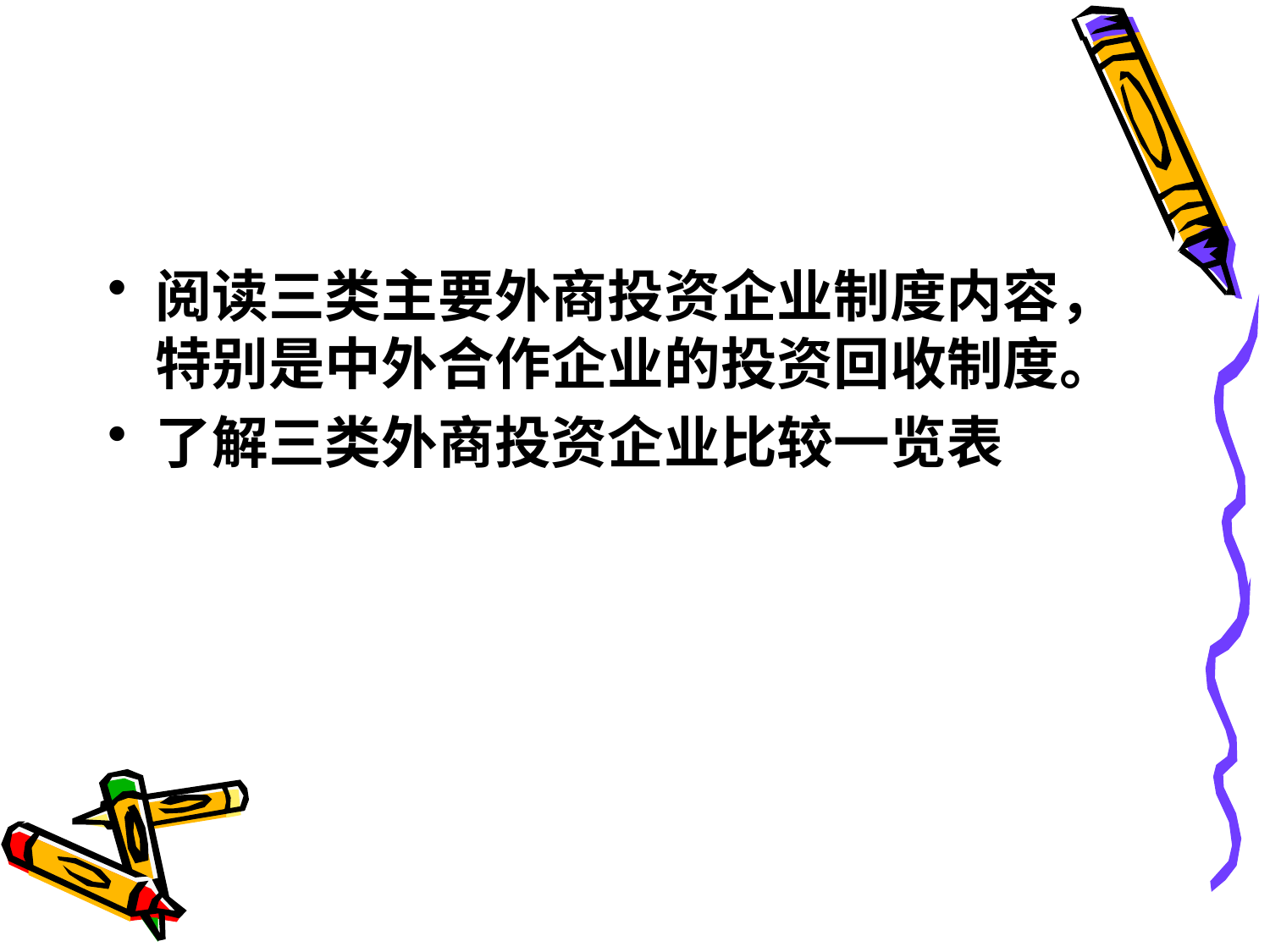

阅读三类主要外商投资企业制度内容，特别是中外合作企业的投资回收制度。
了解三类外商投资企业比较一览表